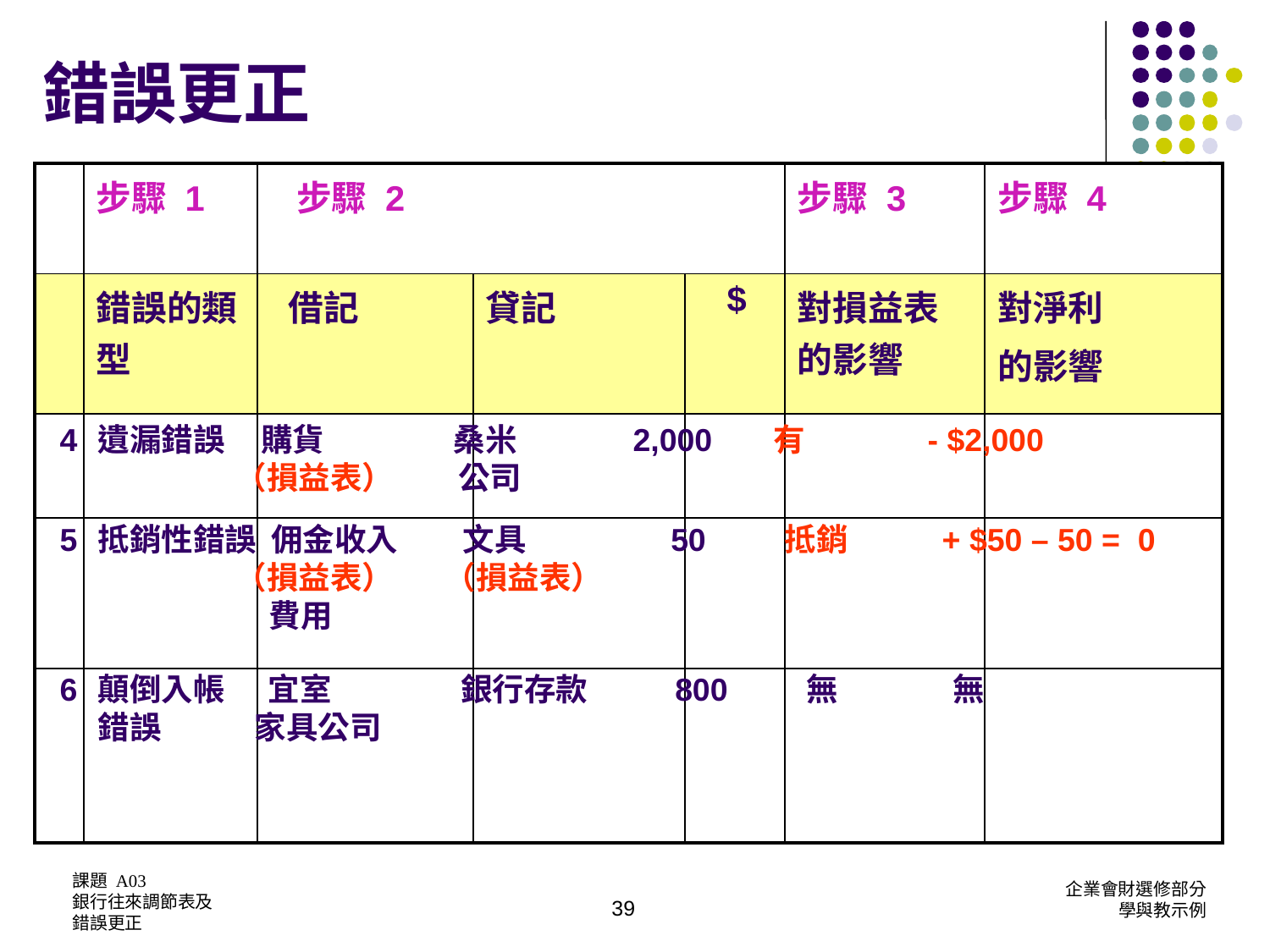

錯誤更正
|  | 步驟 1 | 步驟 2 |  |  | 步驟 3 | 步驟 4 |
| --- | --- | --- | --- | --- | --- | --- |
|  | 錯誤的類型 | 借記 | 貸記 | $ | 對損益表的影響 | 對淨利 的影響 |
|  |  |  |  |  |  |  |
|  |  |  |  |  |  |  |
|  |  |  |  |  |  |  |
4	遺漏錯誤     購貨                  桑米               2,000      有                - $2,000
	                  （損益表）         公司
5	抵銷性錯誤  佣金收入         文具                   50        抵銷            + $50 – 50 =  0
	                  （損益表）       （損益表）
                            費用
6	顛倒入帳      宜室                  銀行存款           800        無                無
	錯誤             家具公司

39